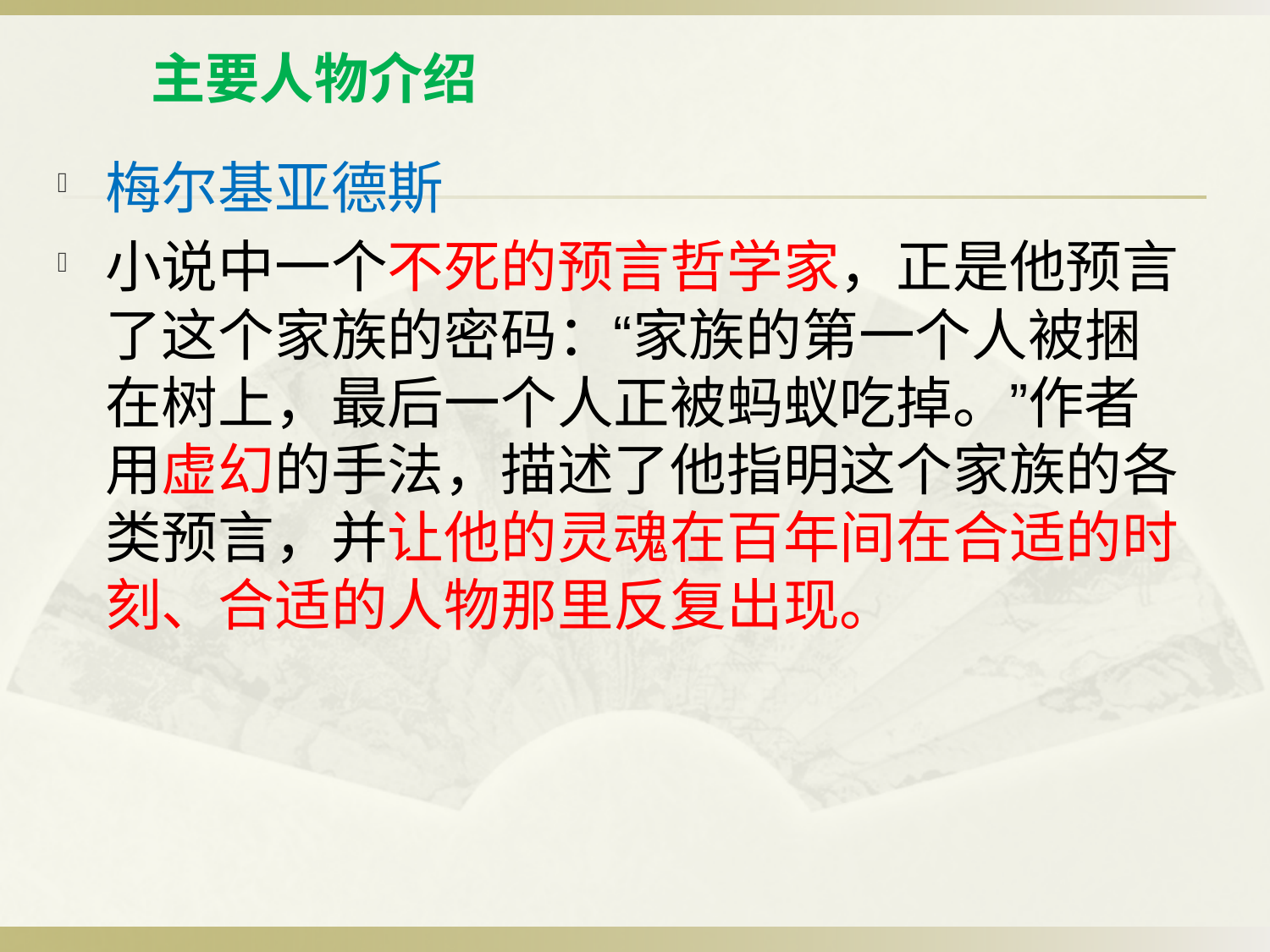

# 主要人物介绍
梅尔基亚德斯
小说中一个不死的预言哲学家，正是他预言了这个家族的密码：“家族的第一个人被捆在树上，最后一个人正被蚂蚁吃掉。”作者用虚幻的手法，描述了他指明这个家族的各类预言，并让他的灵魂在百年间在合适的时刻、合适的人物那里反复出现。